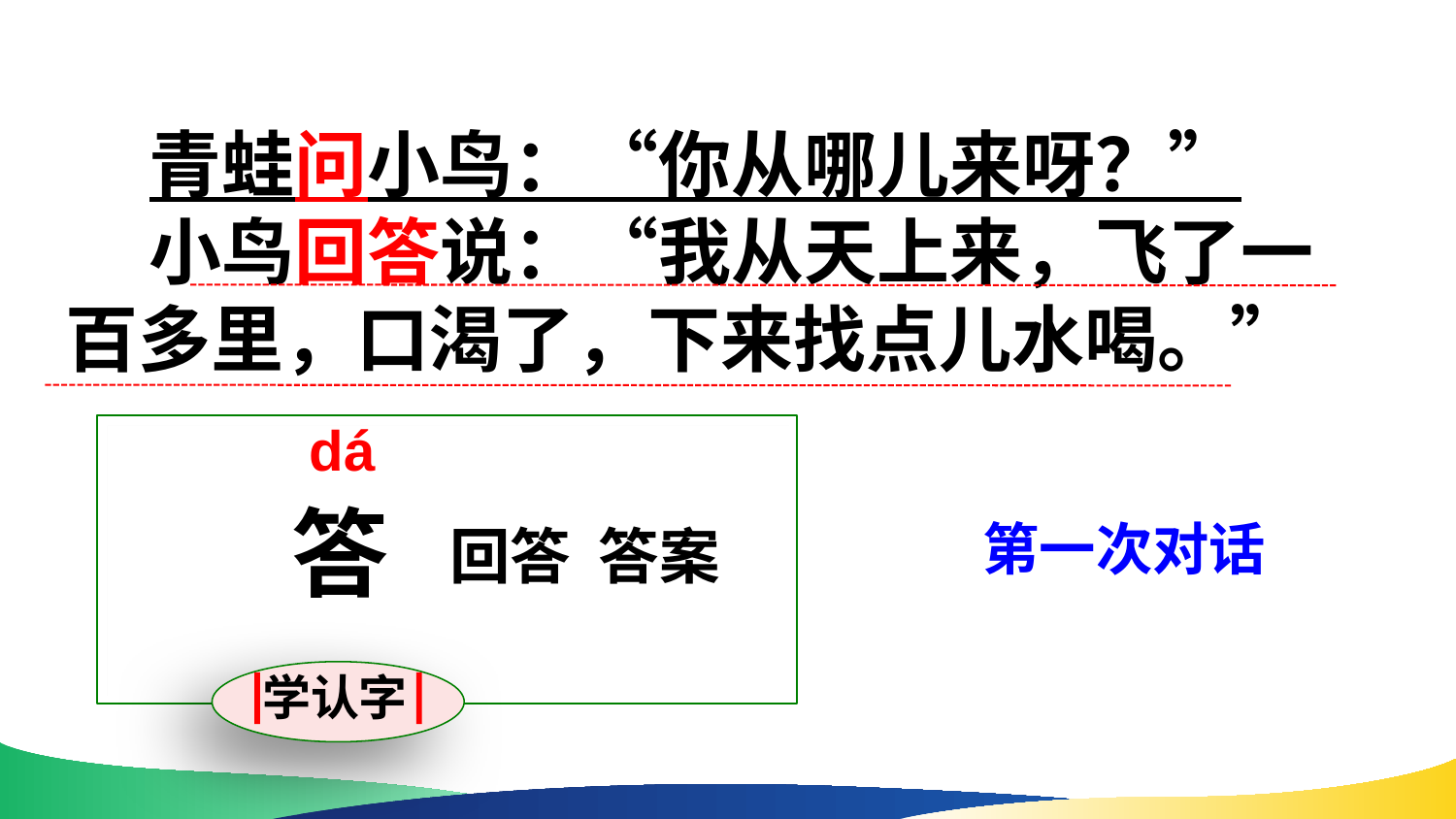

青蛙问小鸟：“你从哪儿来呀？”
    小鸟回答说：“我从天上来，飞了一百多里，口渴了，下来找点儿水喝。”
dá

答
第一次对话
回答  答案

学认字